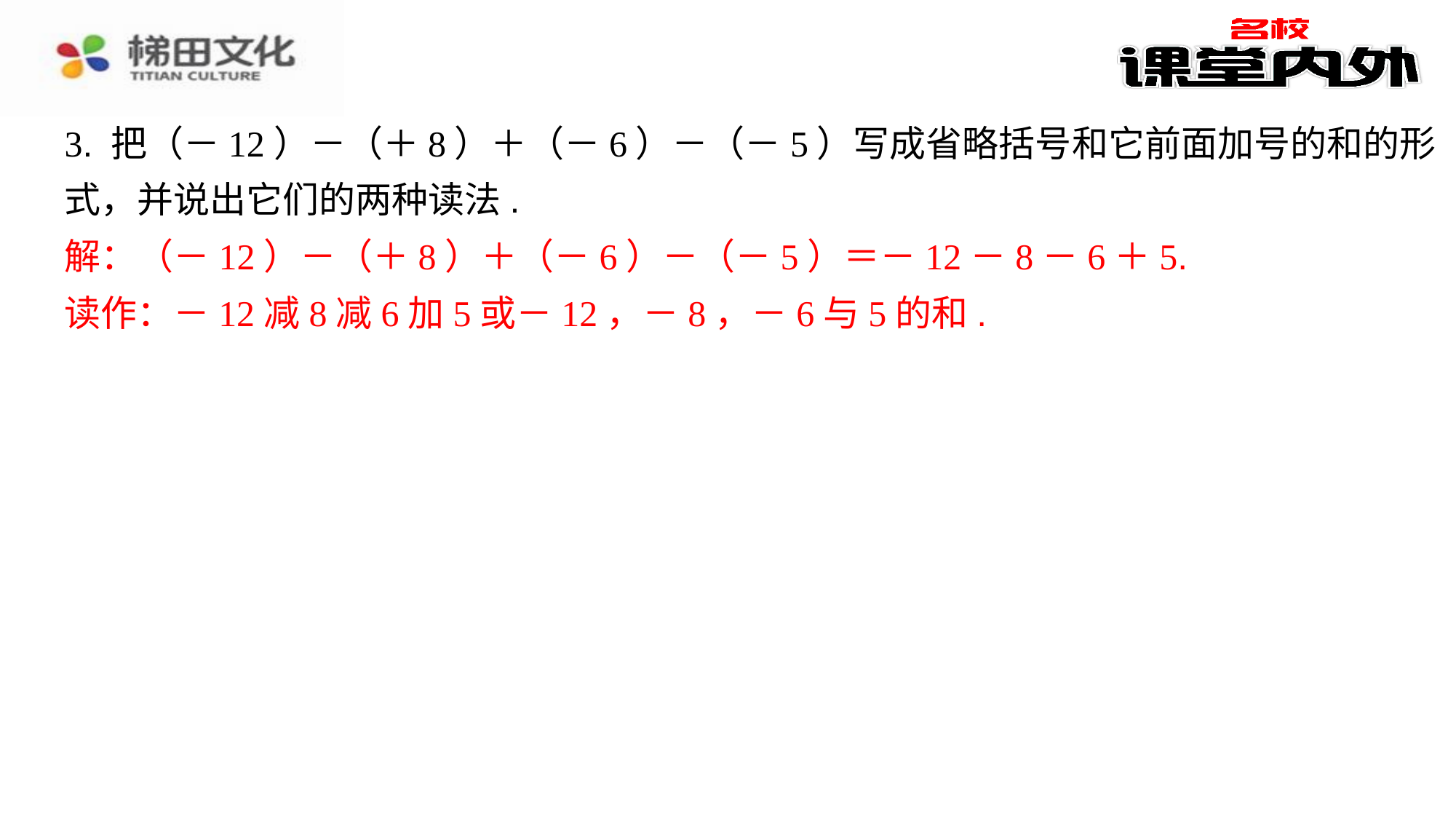

3. 把（－12）－（＋8）＋（－6）－（－5）写成省略括号和它前面加号的和的形
式，并说出它们的两种读法.
解：（－12）－（＋8）＋（－6）－（－5）＝－12－8－6＋5.
读作：－12减8减6加5或－12，－8，－6与5的和.
解：（－12）－（＋8）＋（－6）－（－5）＝－12－8－6＋5.
读作：－12减8减6加5或－12，－8，－6与5的和.